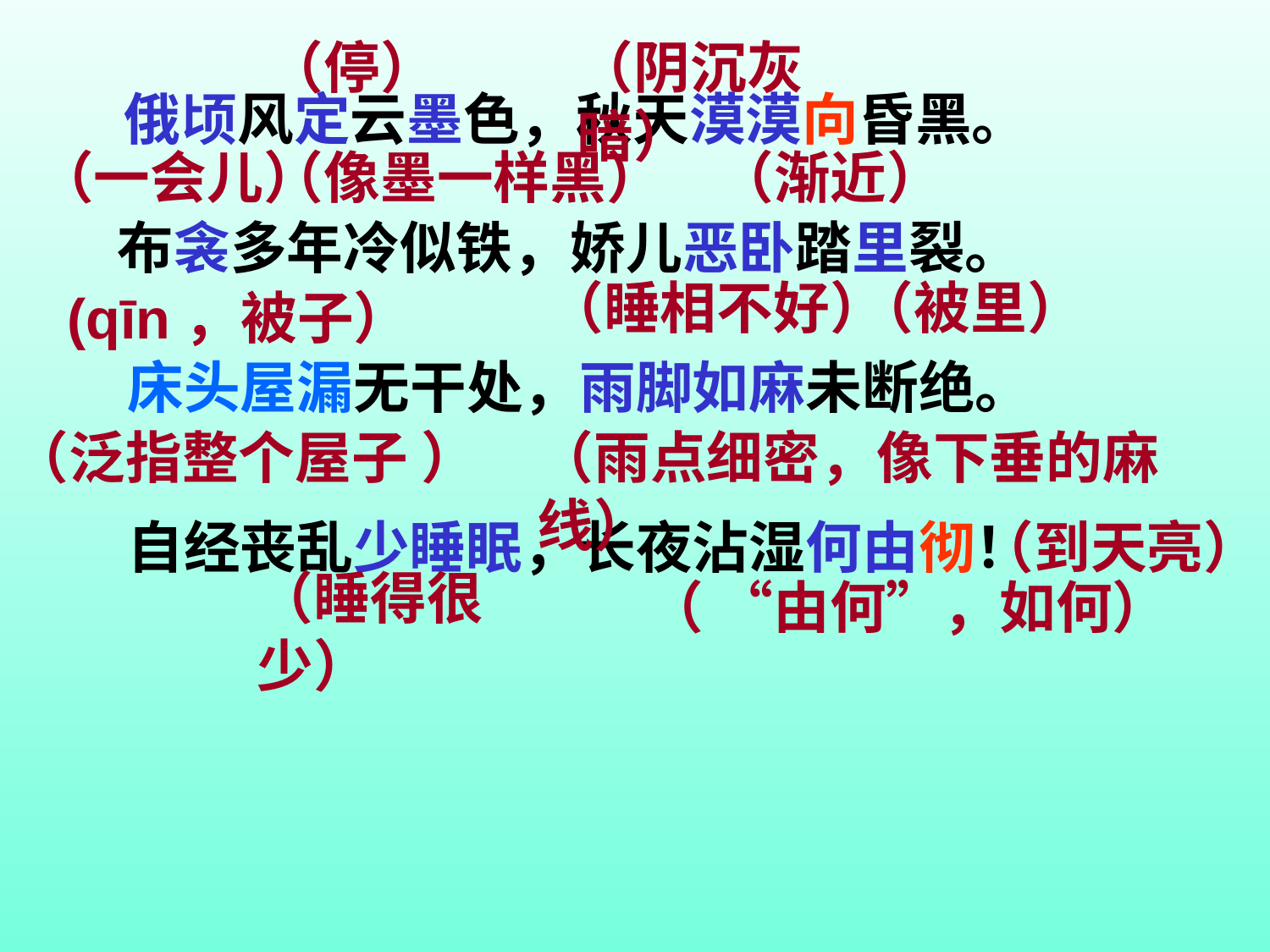

（停）
（阴沉灰暗）
# 俄顷风定云墨色，秋天漠漠向昏黑。
（一会儿）
（像墨一样黑）
（渐近）
布衾多年冷似铁，娇儿恶卧踏里裂。
（睡相不好）
（被里）
(qīn，被子）
床头屋漏无干处，雨脚如麻未断绝。
（泛指整个屋子 ）
（雨点细密，像下垂的麻线）
自经丧乱少睡眠，长夜沾湿何由彻！
（到天亮）
（睡得很少）
（ “由何”，如何）